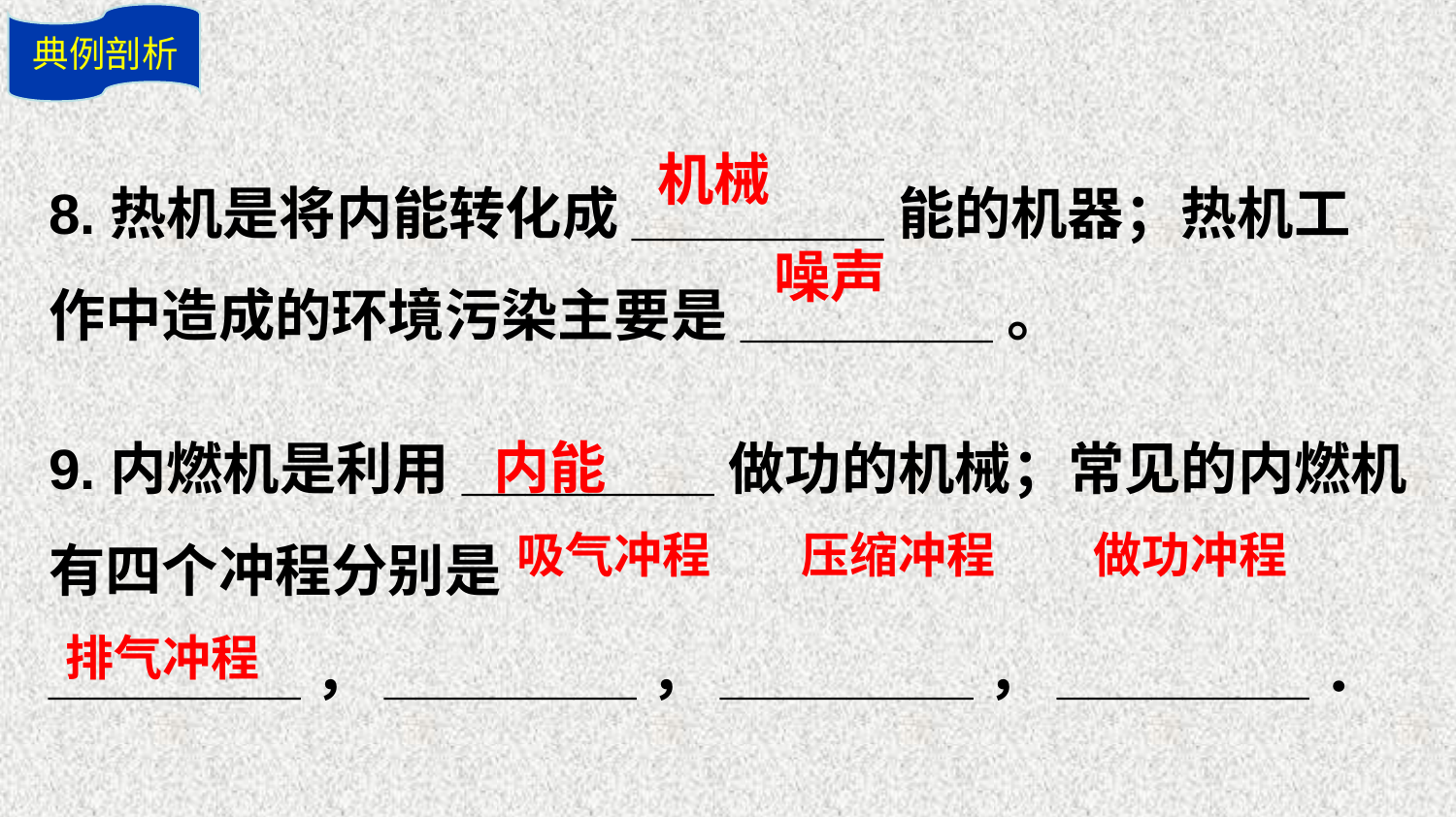

典例剖析
 机械
8.热机是将内能转化成________能的机器；热机工作中造成的环境污染主要是________。
噪声
9.内燃机是利用________做功的机械；常见的内燃机有四个冲程分别是________，________，________，________．
内能
 吸气冲程
压缩冲程
做功冲程
排气冲程